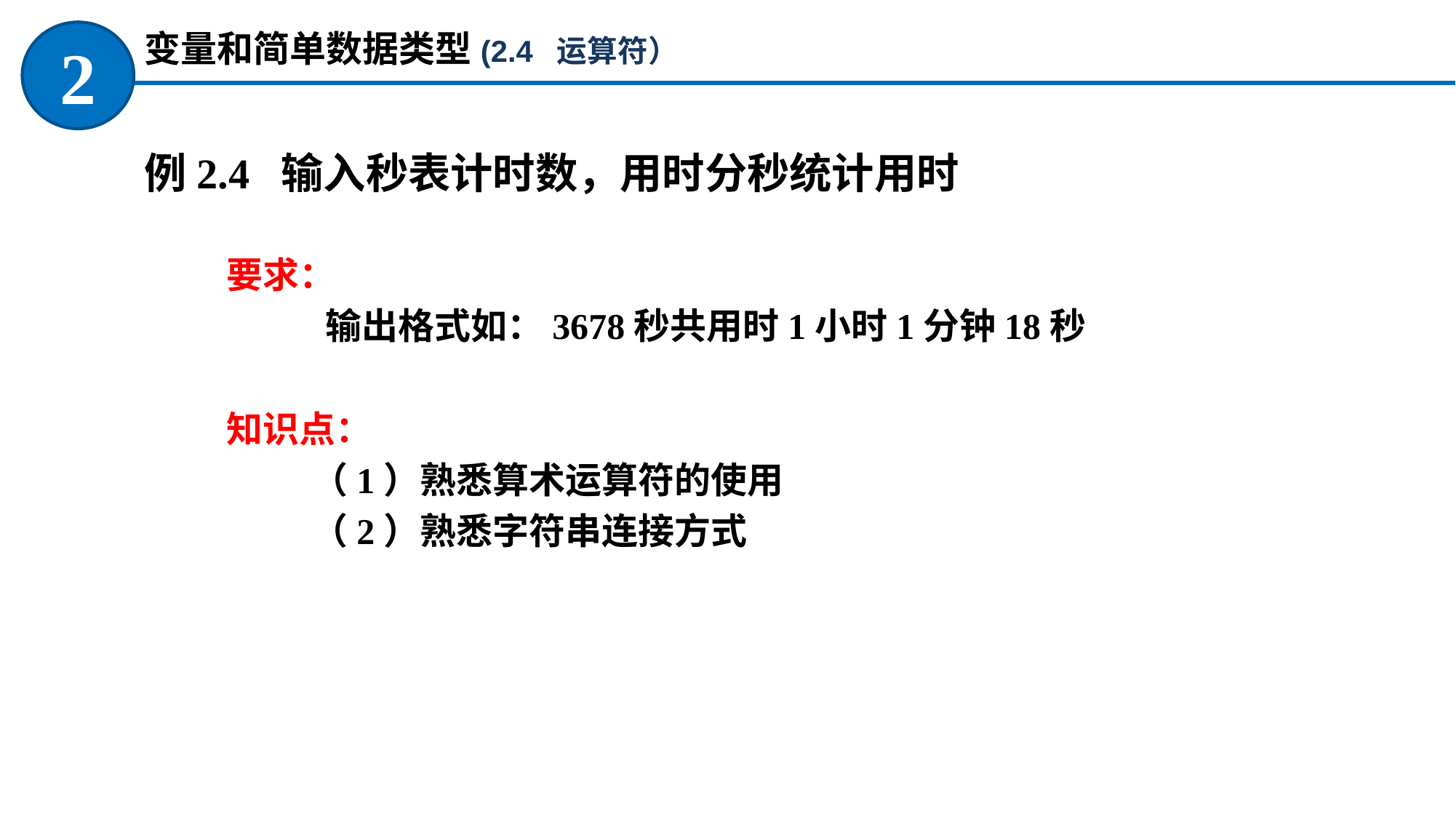

变量和简单数据类型(2.4  运算符）
2
例2.4  输入秒表计时数，用时分秒统计用时
要求：
           输出格式如：3678秒共用时1小时1分钟18秒
知识点：
（1）熟悉算术运算符的使用
（2）熟悉字符串连接方式